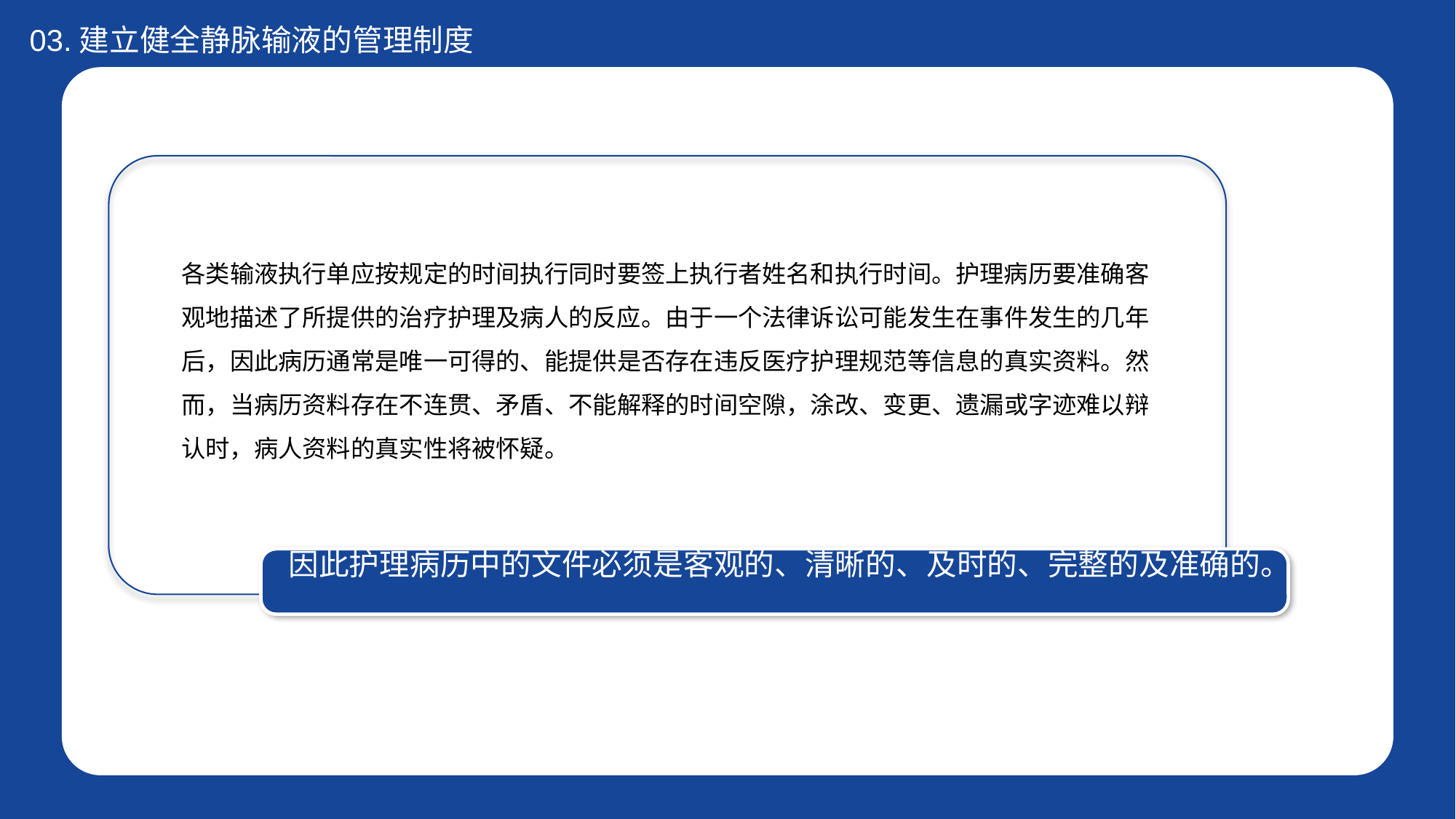

各类输液执行单应按规定的时间执行同时要签上执行者姓名和执行时间。护理病历要准确客观地描述了所提供的治疗护理及病人的反应。由于一个法律诉讼可能发生在事件发生的几年后，因此病历通常是唯一可得的、能提供是否存在违反医疗护理规范等信息的真实资料。然而，当病历资料存在不连贯、矛盾、不能解释的时间空隙，涂改、变更、遗漏或字迹难以辩认时，病人资料的真实性将被怀疑。
因此护理病历中的文件必须是客观的、清晰的、及时的、完整的及准确的。